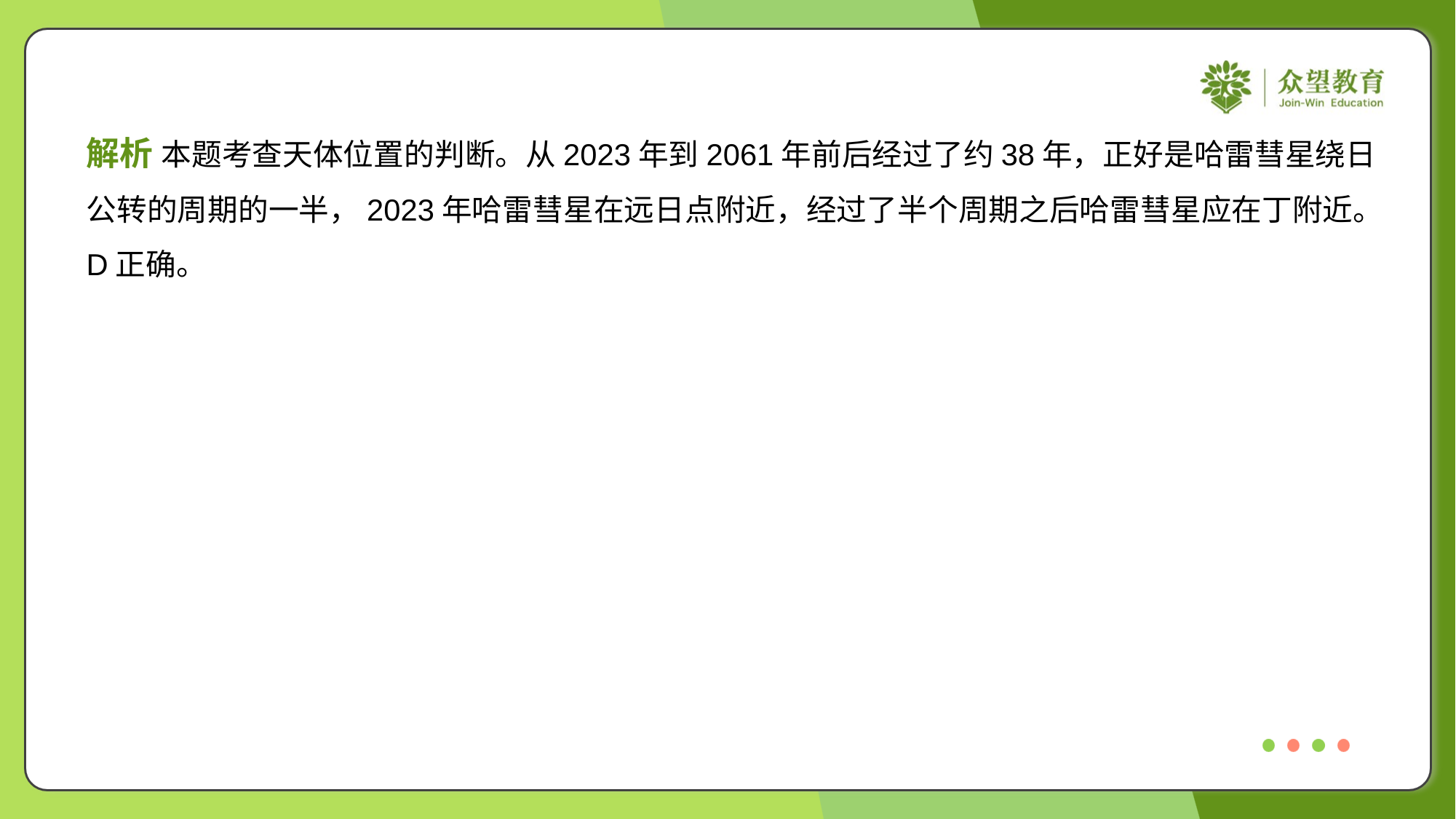

解析 本题考查天体位置的判断。从2023年到2061年前后经过了约38年，正好是哈雷彗星绕日
公转的周期的一半，2023年哈雷彗星在远日点附近，经过了半个周期之后哈雷彗星应在丁附近。
D正确。